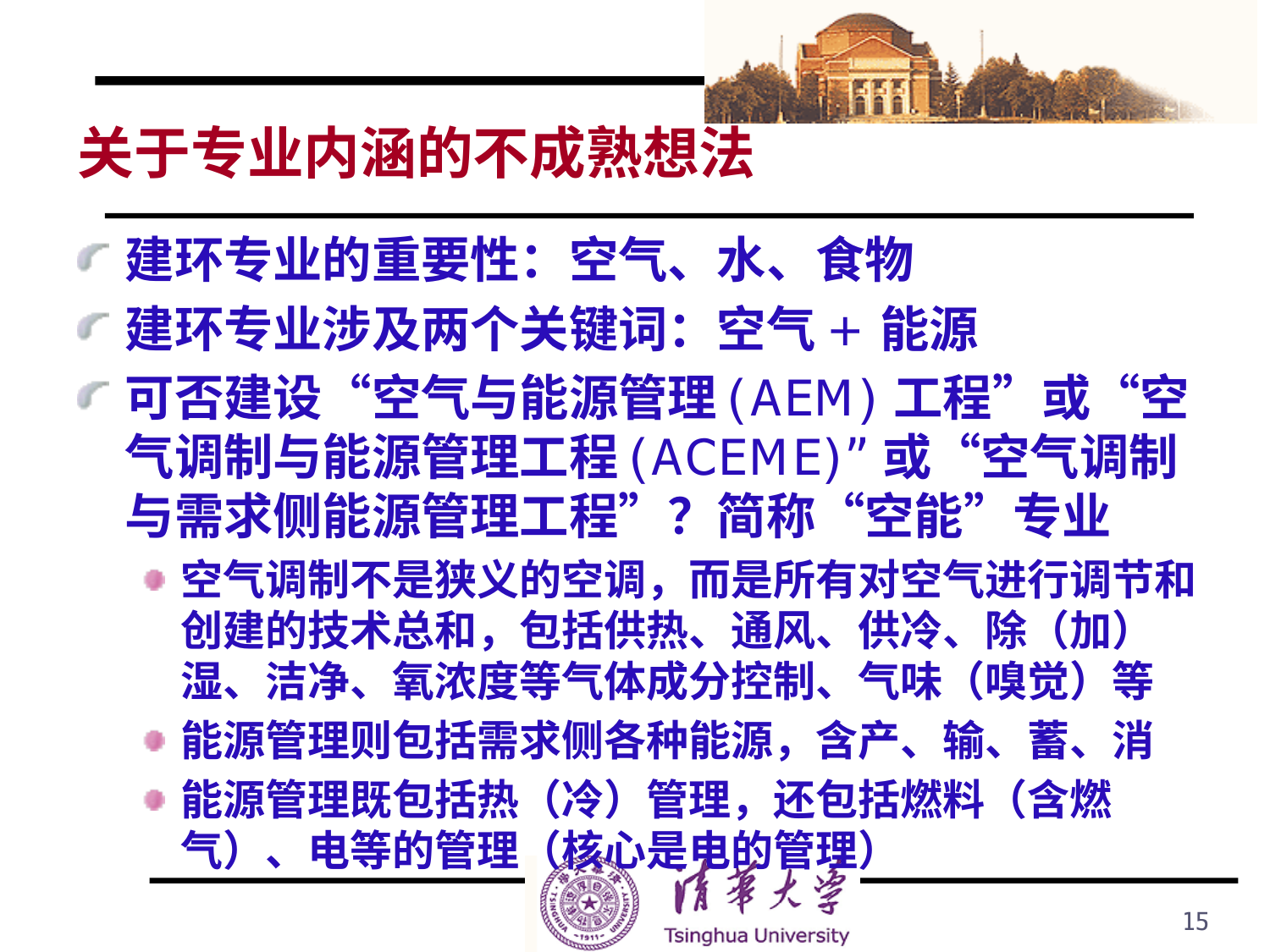

# 关于专业内涵的不成熟想法
建环专业的重要性：空气、水、食物
建环专业涉及两个关键词：空气+能源
可否建设“空气与能源管理(AEM)工程”或“空气调制与能源管理工程(ACEME)”或“空气调制与需求侧能源管理工程”？简称“空能”专业
空气调制不是狭义的空调，而是所有对空气进行调节和创建的技术总和，包括供热、通风、供冷、除（加）湿、洁净、氧浓度等气体成分控制、气味（嗅觉）等
能源管理则包括需求侧各种能源，含产、输、蓄、消
能源管理既包括热（冷）管理，还包括燃料（含燃气）、电等的管理（核心是电的管理）